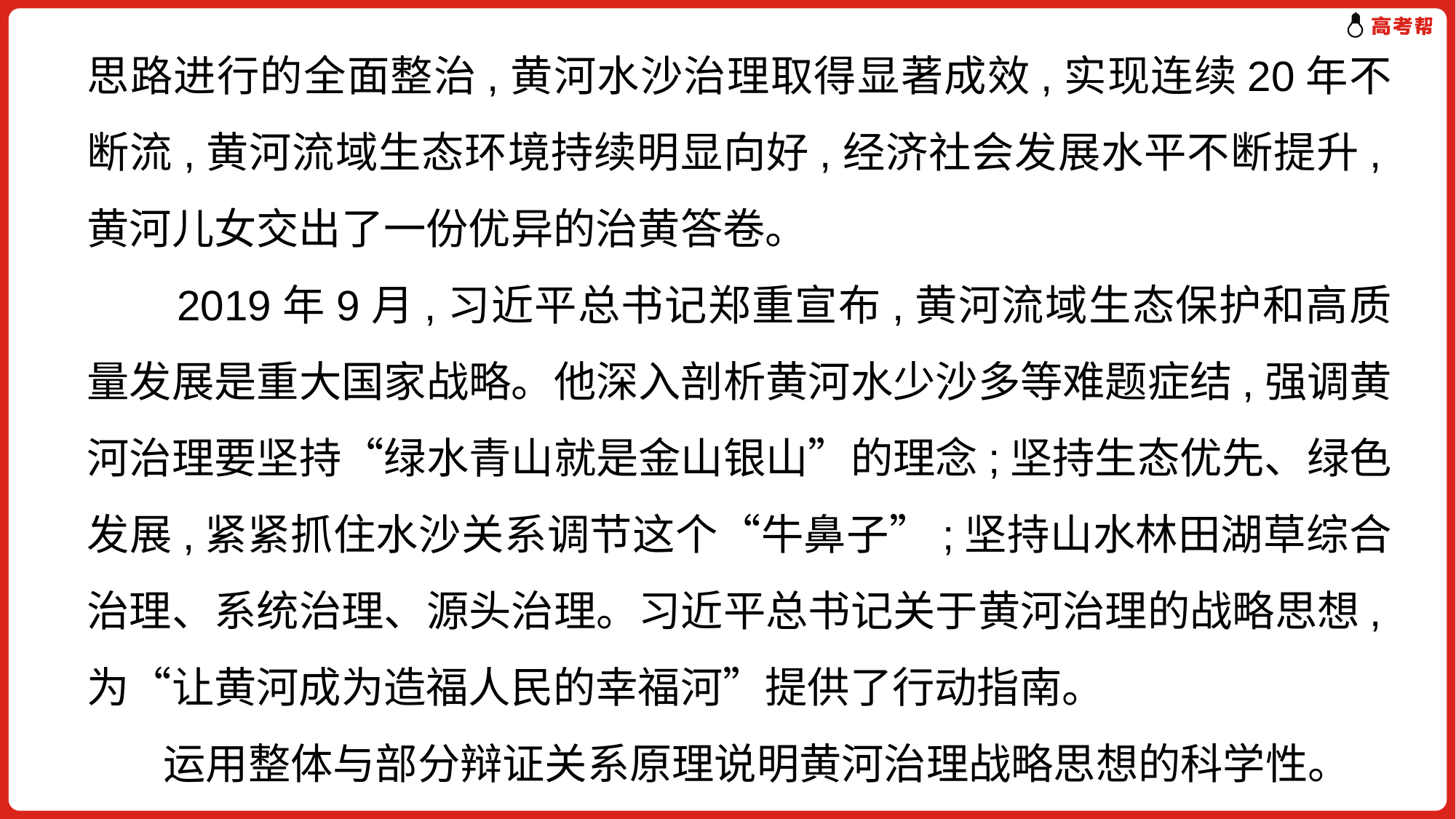

思路进行的全面整治,黄河水沙治理取得显著成效,实现连续20年不断流,黄河流域生态环境持续明显向好,经济社会发展水平不断提升,黄河儿女交出了一份优异的治黄答卷。
       2019年9月,习近平总书记郑重宣布,黄河流域生态保护和高质量发展是重大国家战略。他深入剖析黄河水少沙多等难题症结,强调黄河治理要坚持“绿水青山就是金山银山”的理念;坚持生态优先、绿色发展,紧紧抓住水沙关系调节这个“牛鼻子”;坚持山水林田湖草综合治理、系统治理、源头治理。习近平总书记关于黄河治理的战略思想,为“让黄河成为造福人民的幸福河”提供了行动指南。
       运用整体与部分辩证关系原理说明黄河治理战略思想的科学性。